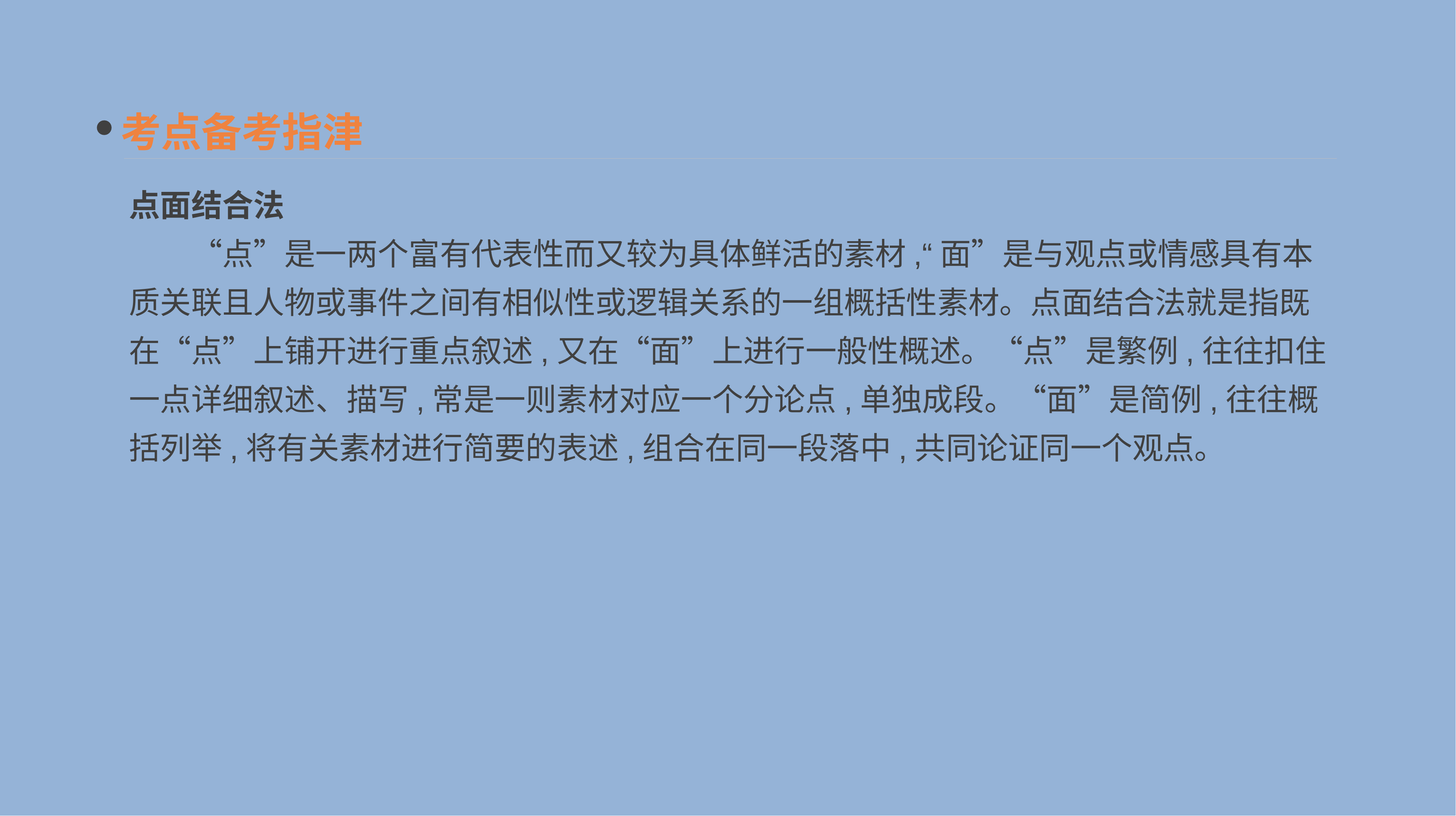

考点备考指津

点面结合法
　　“点”是一两个富有代表性而又较为具体鲜活的素材,“面”是与观点或情感具有本质关联且人物或事件之间有相似性或逻辑关系的一组概括性素材。点面结合法就是指既在“点”上铺开进行重点叙述,又在“面”上进行一般性概述。“点”是繁例,往往扣住一点详细叙述、描写,常是一则素材对应一个分论点,单独成段。“面”是简例,往往概括列举,将有关素材进行简要的表述,组合在同一段落中,共同论证同一个观点。